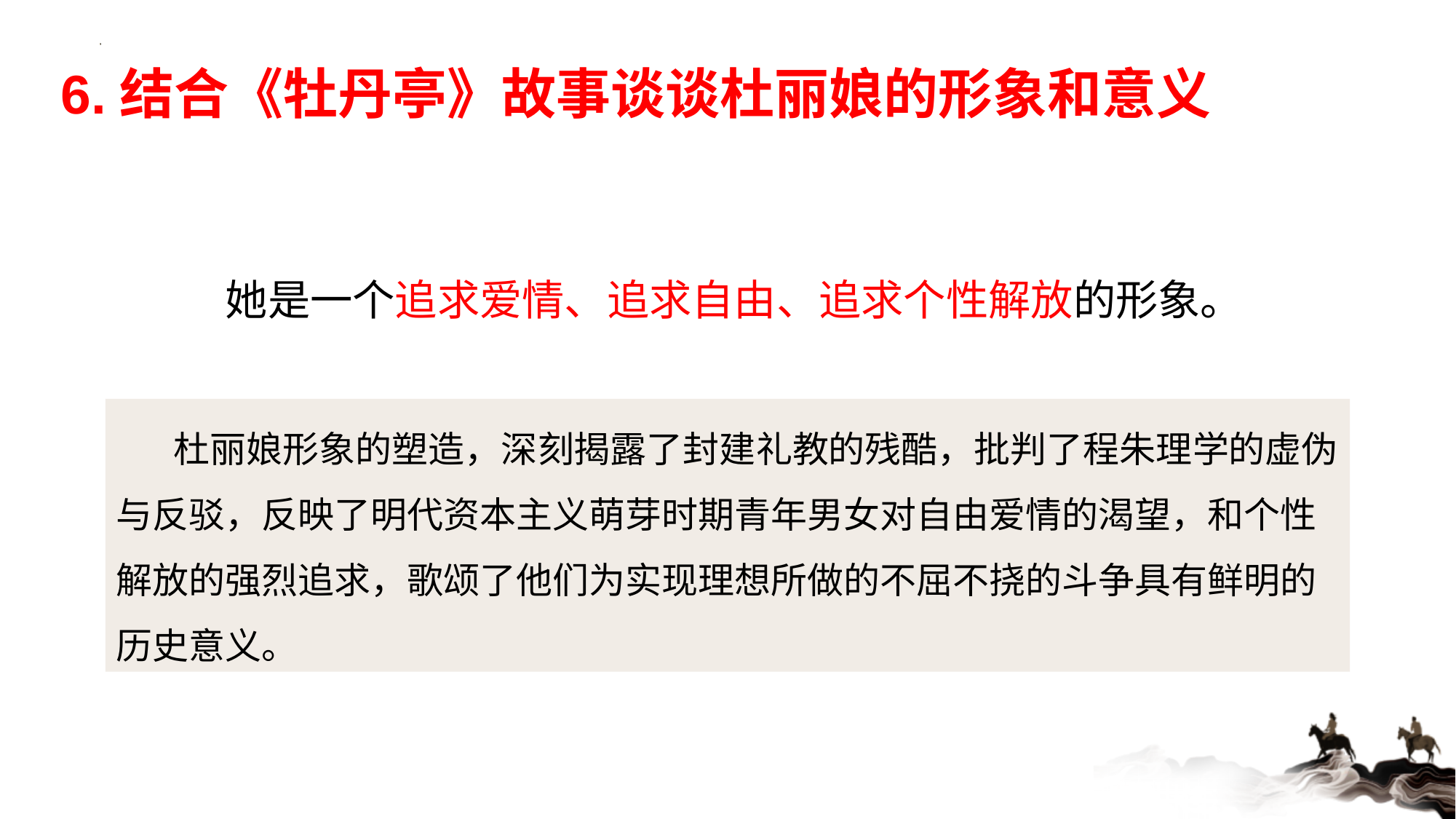

6.结合《牡丹亭》故事谈谈杜丽娘的形象和意义
她是一个追求爱情、追求自由、追求个性解放的形象。

      杜丽娘形象的塑造，深刻揭露了封建礼教的残酷，批判了程朱理学的虚伪与反驳，反映了明代资本主义萌芽时期青年男女对自由爱情的渴望，和个性解放的强烈追求，歌颂了他们为实现理想所做的不屈不挠的斗争具有鲜明的历史意义。